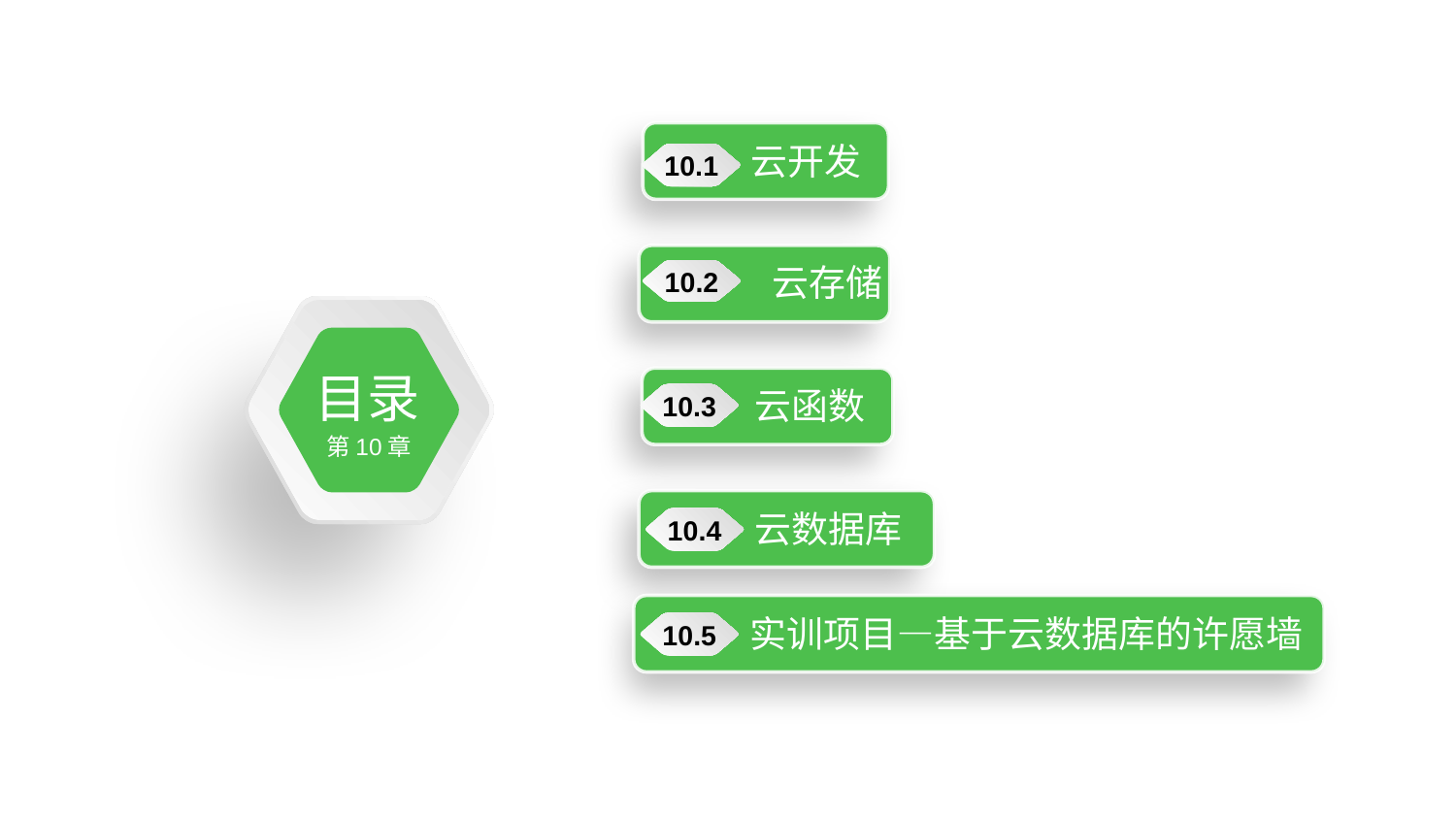

云开发
10.1

 云存储
10.2

目录
第10章

云函数
10.3

云数据库
10.4

实训项目—基于云数据库的许愿墙
10.5